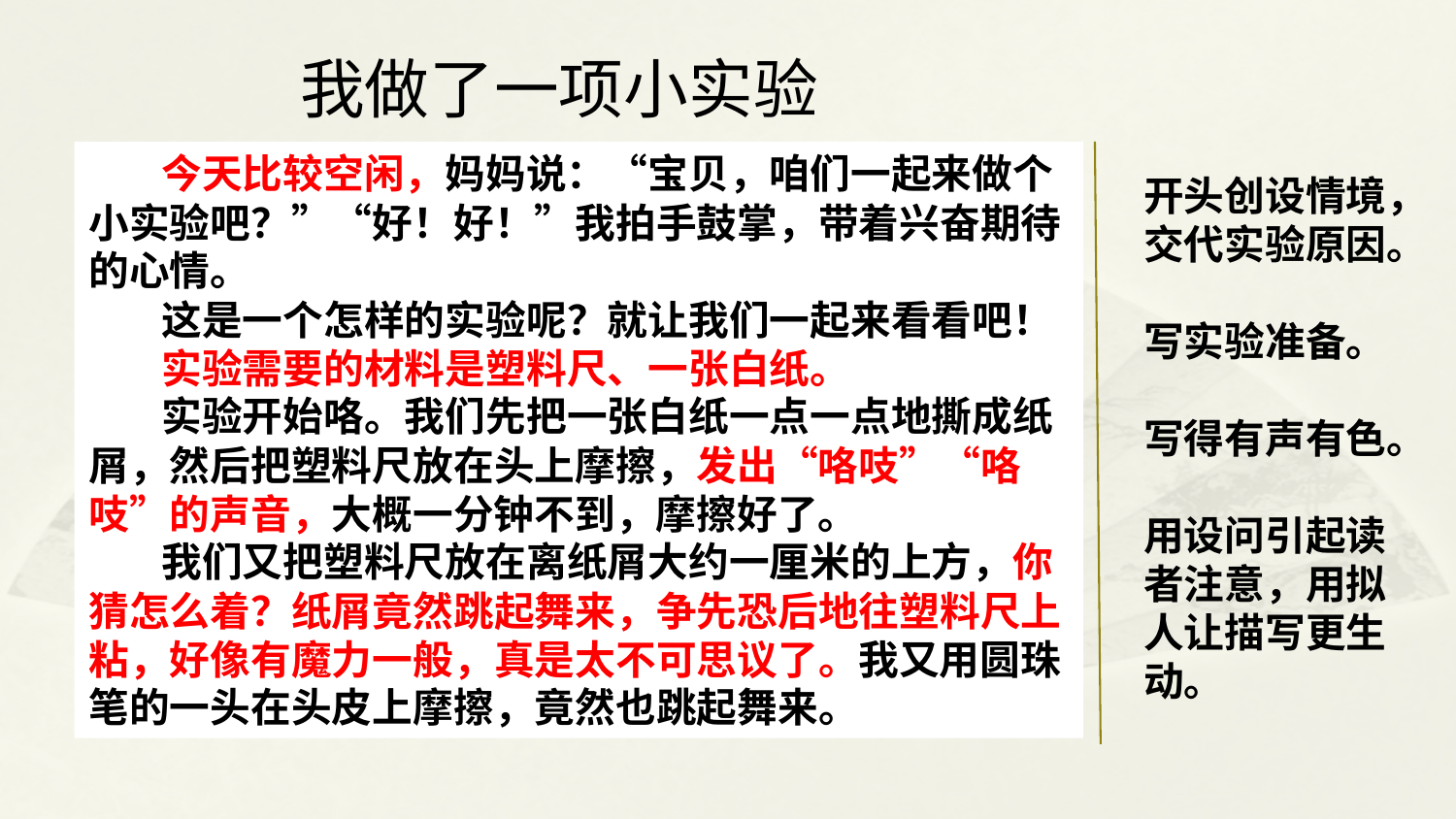

我做了一项小实验
今天比较空闲，妈妈说：“宝贝，咱们一起来做个小实验吧？”“好！好！”我拍手鼓掌，带着兴奋期待的心情。
这是一个怎样的实验呢？就让我们一起来看看吧！
实验需要的材料是塑料尺、一张白纸。
实验开始咯。我们先把一张白纸一点一点地撕成纸屑，然后把塑料尺放在头上摩擦，发出“咯吱”“咯吱”的声音，大概一分钟不到，摩擦好了。
我们又把塑料尺放在离纸屑大约一厘米的上方，你猜怎么着？纸屑竟然跳起舞来，争先恐后地往塑料尺上粘，好像有魔力一般，真是太不可思议了。我又用圆珠笔的一头在头皮上摩擦，竟然也跳起舞来。
开头创设情境，交代实验原因。

写实验准备。

写得有声有色。

用设问引起读者注意，用拟人让描写更生动。